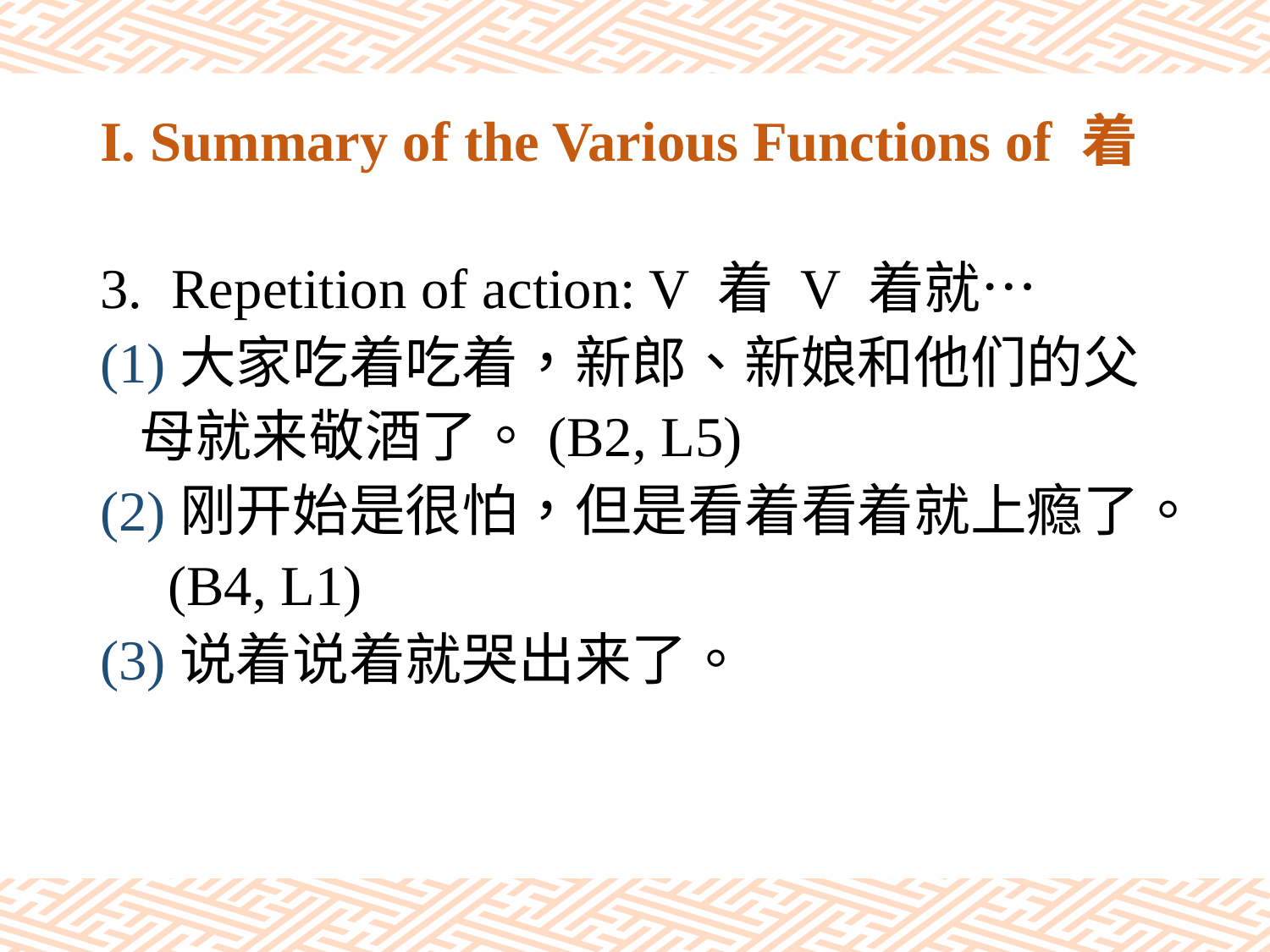

# I. Summary of the Various Functions of 着
Repetition of action: V 着 V 着就…
(1)大家吃着吃着，新郎、新娘和他们的父
  母就来敬酒了。(B2, L5)
(2)刚开始是很怕，但是看着看着就上瘾了。
  (B4, L1)
(3)说着说着就哭出来了。